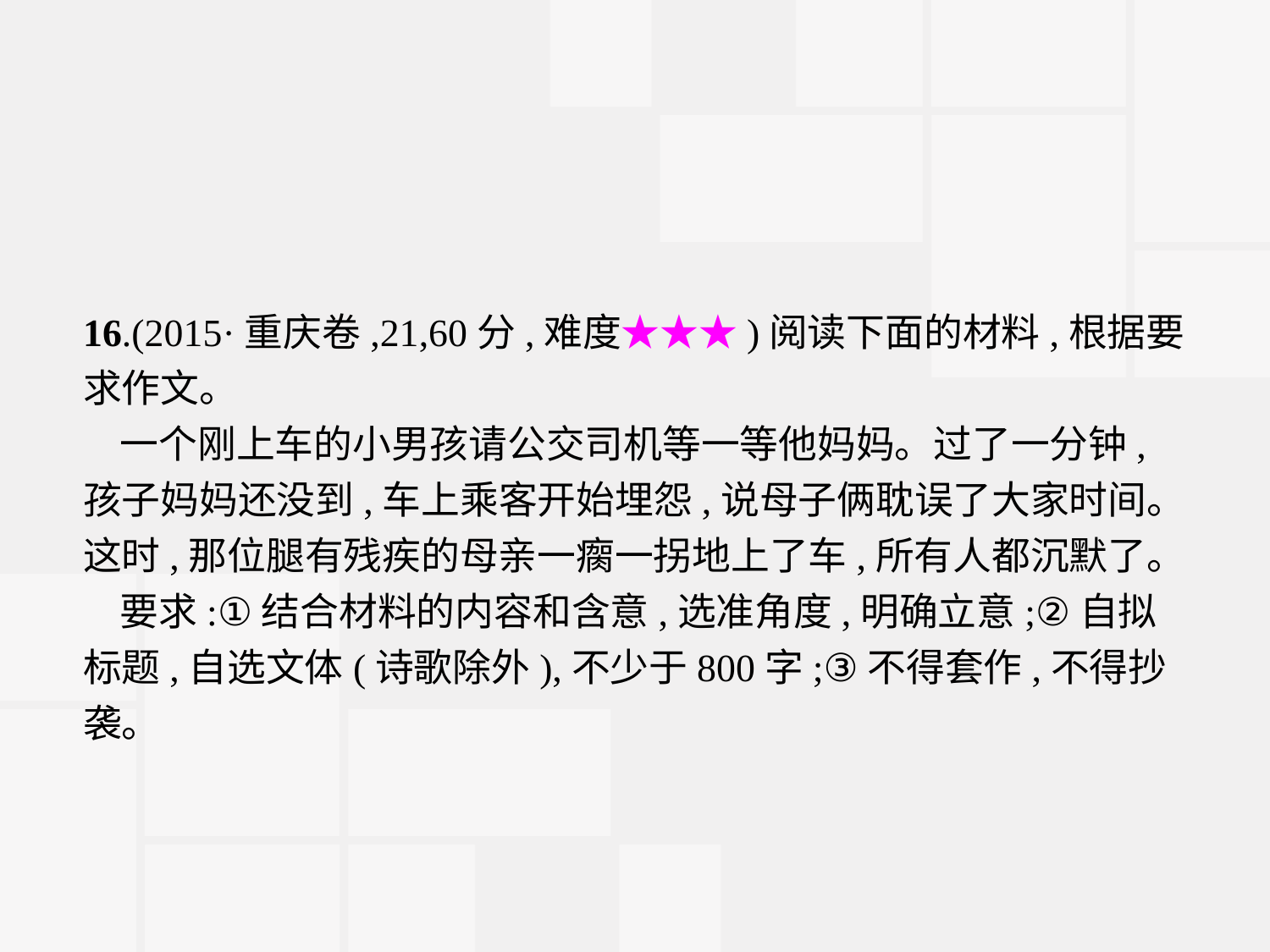

16.(2015·重庆卷,21,60分,难度★★★)阅读下面的材料,根据要求作文。
一个刚上车的小男孩请公交司机等一等他妈妈。过了一分钟,孩子妈妈还没到,车上乘客开始埋怨,说母子俩耽误了大家时间。这时,那位腿有残疾的母亲一瘸一拐地上了车,所有人都沉默了。
要求:①结合材料的内容和含意,选准角度,明确立意;②自拟标题,自选文体(诗歌除外),不少于800字;③不得套作,不得抄袭。